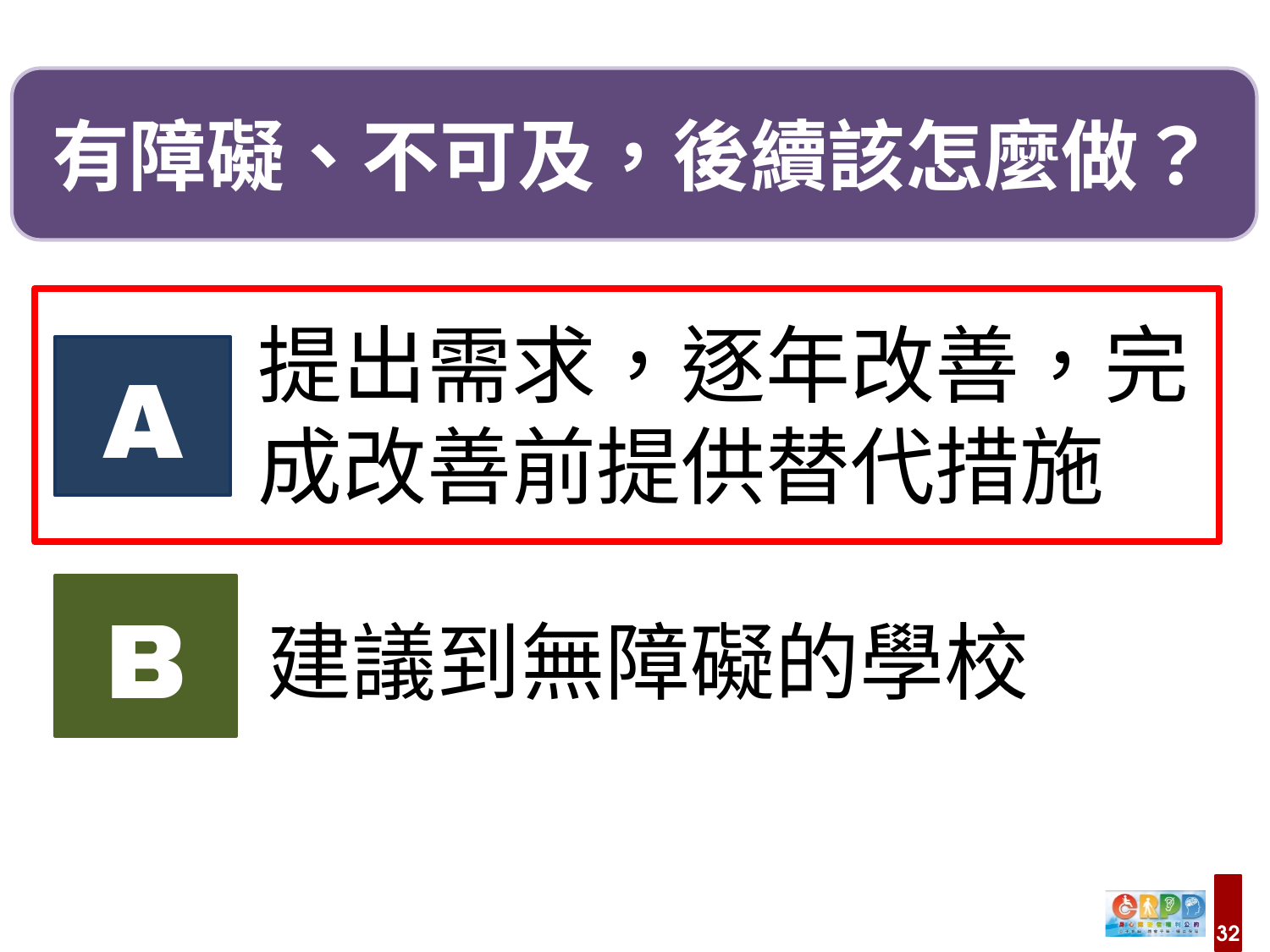

有障礙、不可及，後續該怎麼做？

提出需求，逐年改善，完成改善前提供替代措施
A
B
建議到無障礙的學校
32